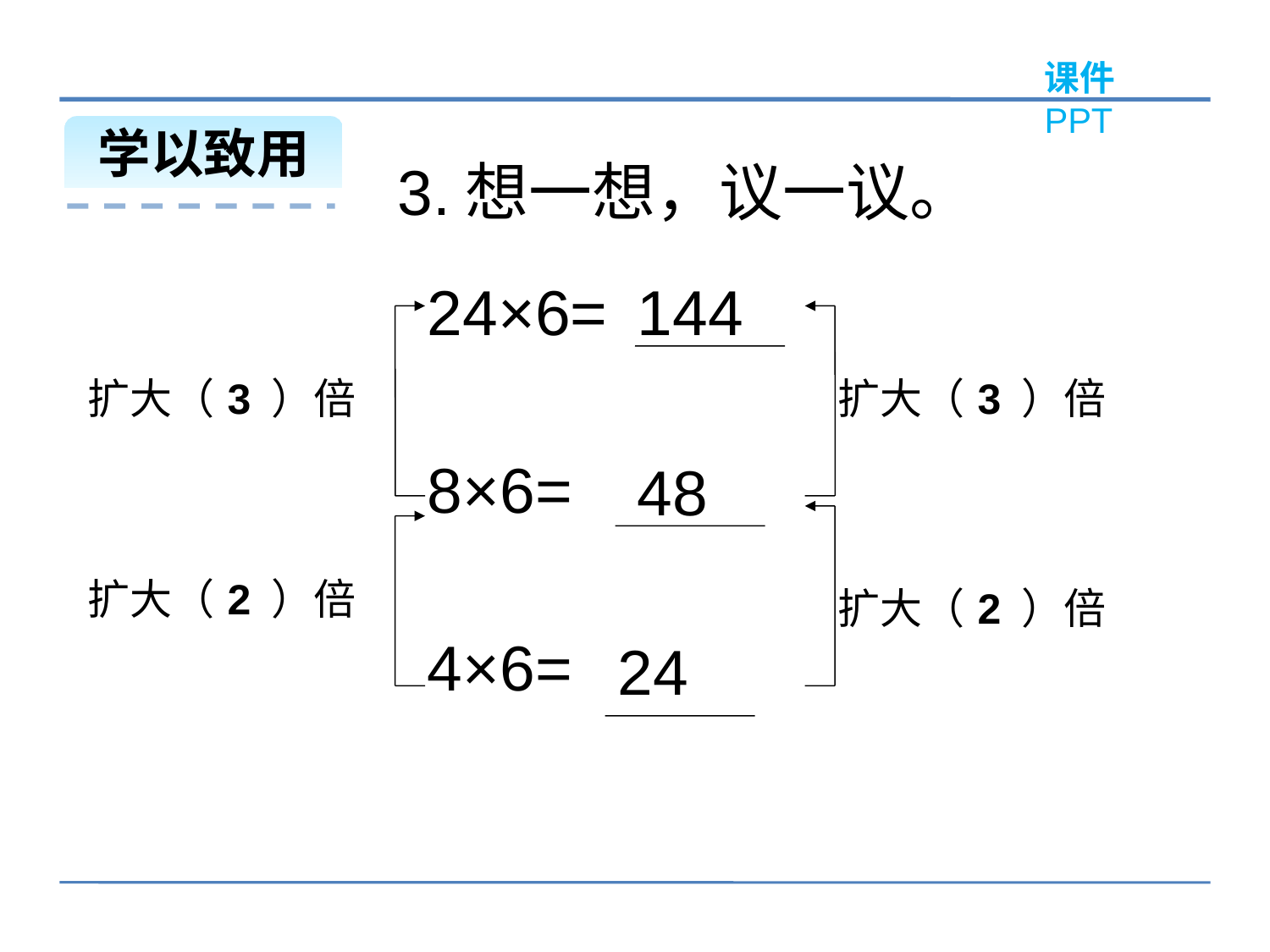

课件PPT
学以致用

3.想一想，议一议。
24×6=

8×6=

4×6=
144

扩大（      ）倍
3
扩大（      ）倍
3
48

扩大（      ）倍
2
扩大（      ）倍
2
24